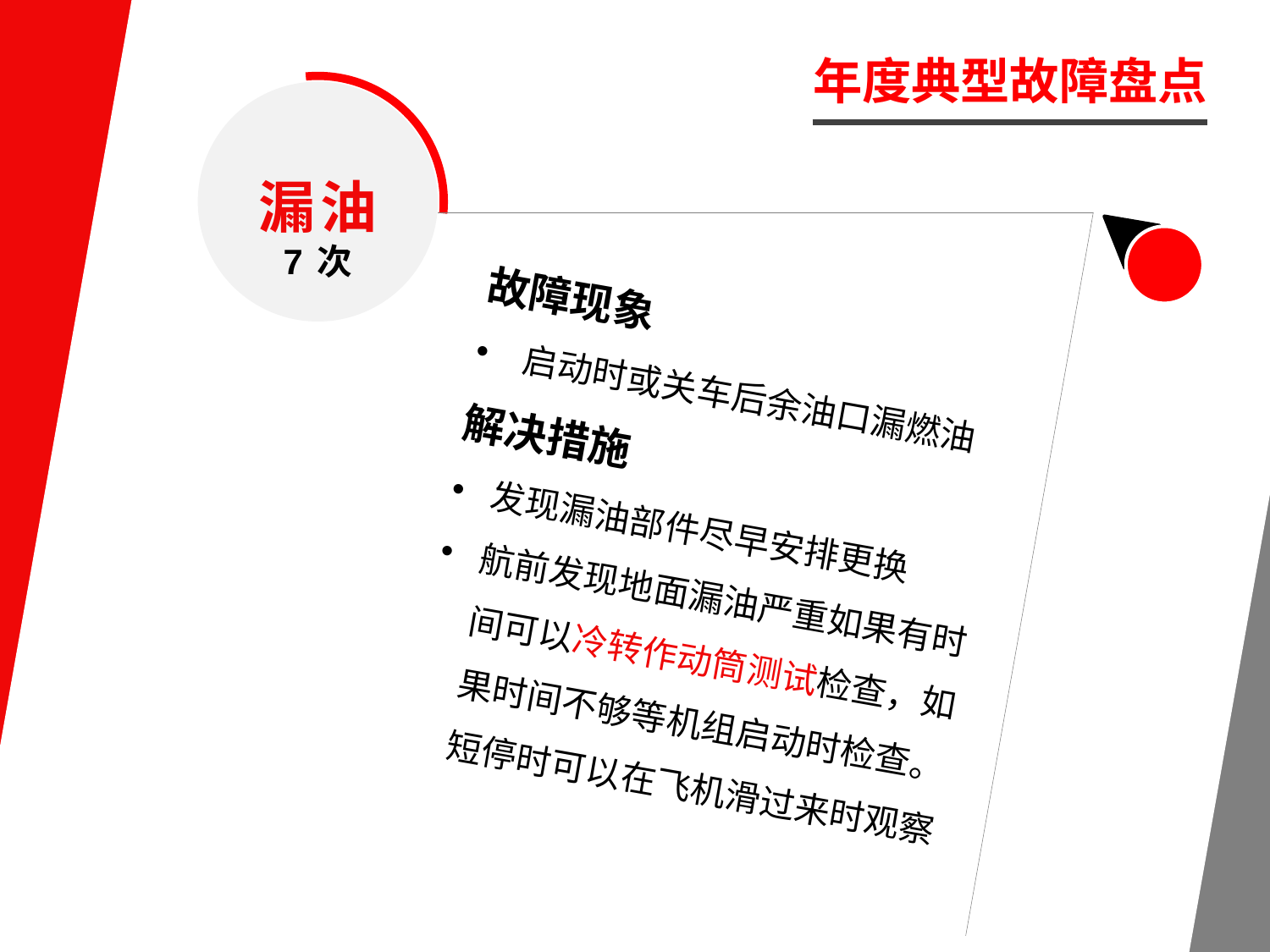

年度典型故障盘点

漏油
7次

故障现象
启动时或关车后余油口漏燃油
解决措施
发现漏油部件尽早安排更换
航前发现地面漏油严重如果有时间可以冷转作动筒测试检查，如果时间不够等机组启动时检查。短停时可以在飞机滑过来时观察